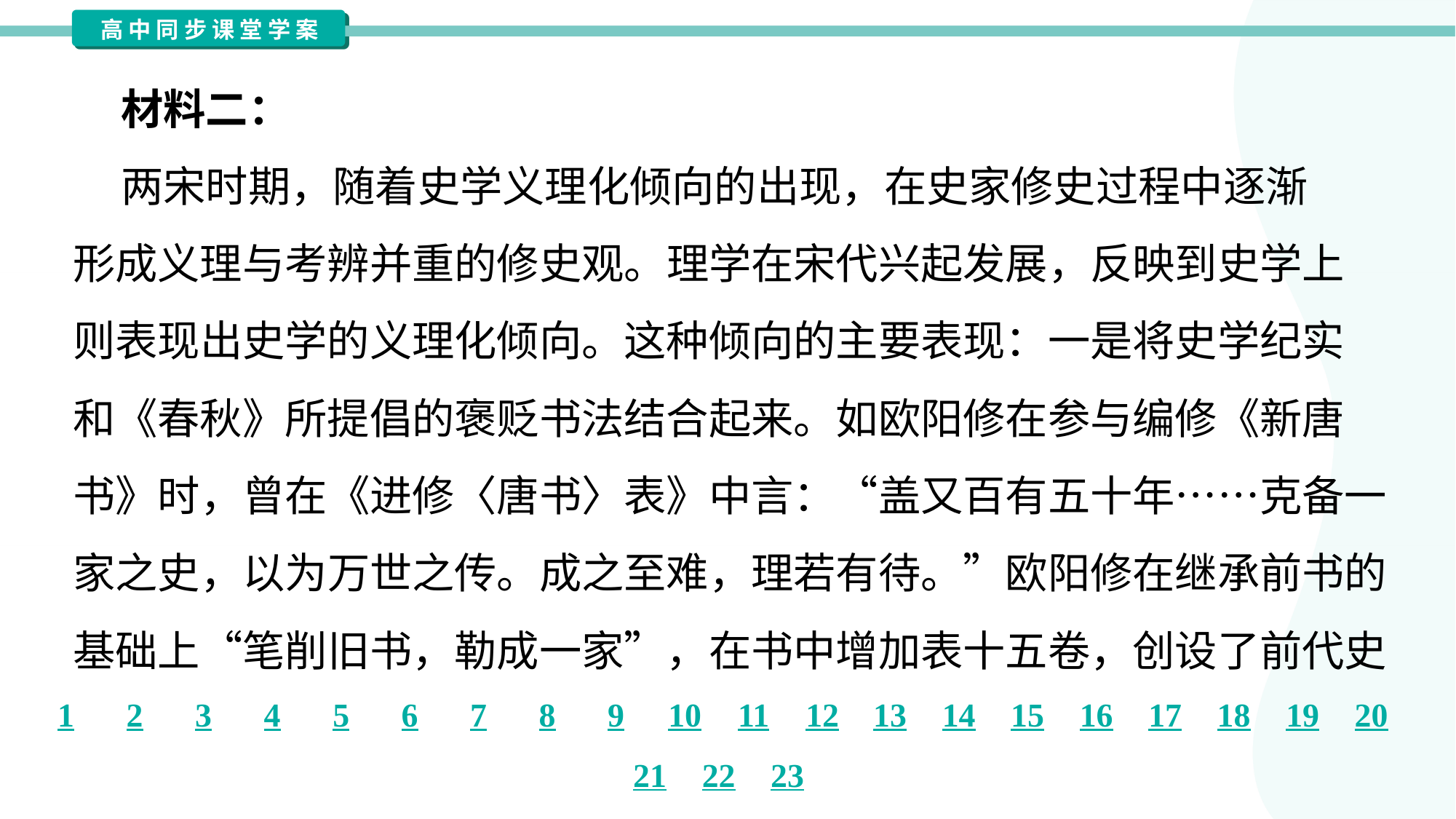

材料二：
    两宋时期，随着史学义理化倾向的出现，在史家修史过程中逐渐
形成义理与考辨并重的修史观。理学在宋代兴起发展，反映到史学上
则表现出史学的义理化倾向。这种倾向的主要表现：一是将史学纪实
和《春秋》所提倡的褒贬书法结合起来。如欧阳修在参与编修《新唐
书》时，曾在《进修〈唐书〉表》中言：“盖又百有五十年……克备一
家之史，以为万世之传。成之至难，理若有待。”欧阳修在继承前书的
基础上“笔削旧书，勒成一家”，在书中增加表十五卷，创设了前代史